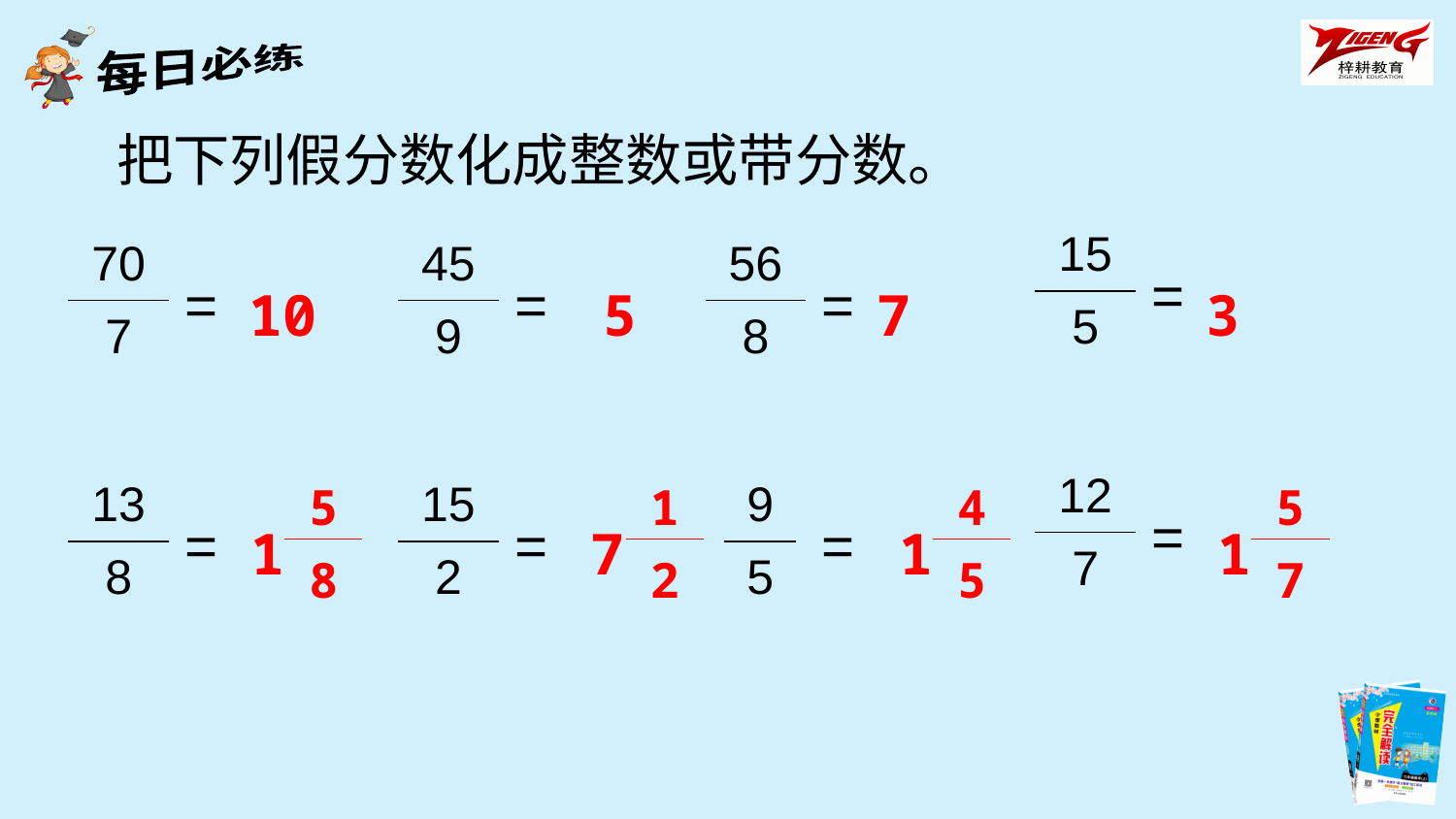

把下列假分数化成整数或带分数。
| 15 |
| --- |
| 5 |
| 70 |
| --- |
| 7 |
| 45 |
| --- |
| 9 |
| 56 |
| --- |
| 8 |
10
5
7
3
=
=
=
=
| 12 |
| --- |
| 7 |
| 5 |
| --- |
| 8 |
| 1 |
| --- |
| 2 |
| 4 |
| --- |
| 5 |
| 5 |
| --- |
| 7 |
| 13 |
| --- |
| 8 |
| 15 |
| --- |
| 2 |
| 9 |
| --- |
| 5 |
1
7
1
1
=
=
=
=